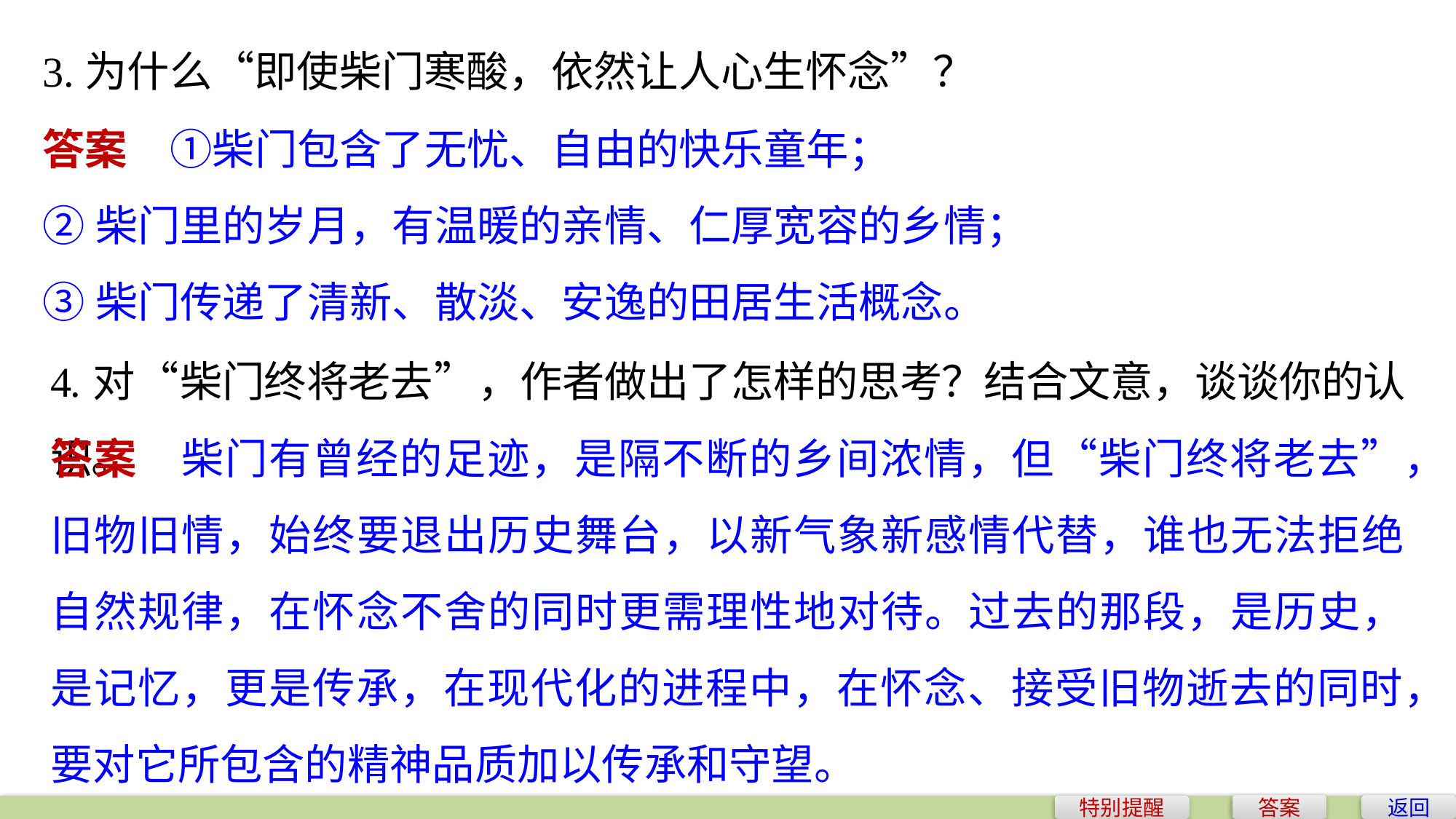

3.为什么“即使柴门寒酸，依然让人心生怀念”？
答案　①柴门包含了无忧、自由的快乐童年；
②柴门里的岁月，有温暖的亲情、仁厚宽容的乡情；
③柴门传递了清新、散淡、安逸的田居生活概念。
4.对“柴门终将老去”，作者做出了怎样的思考？结合文意，谈谈你的认识。
答案　柴门有曾经的足迹，是隔不断的乡间浓情，但“柴门终将老去”，旧物旧情，始终要退出历史舞台，以新气象新感情代替，谁也无法拒绝自然规律，在怀念不舍的同时更需理性地对待。过去的那段，是历史，是记忆，更是传承，在现代化的进程中，在怀念、接受旧物逝去的同时，要对它所包含的精神品质加以传承和守望。
答案
返回

特别提醒